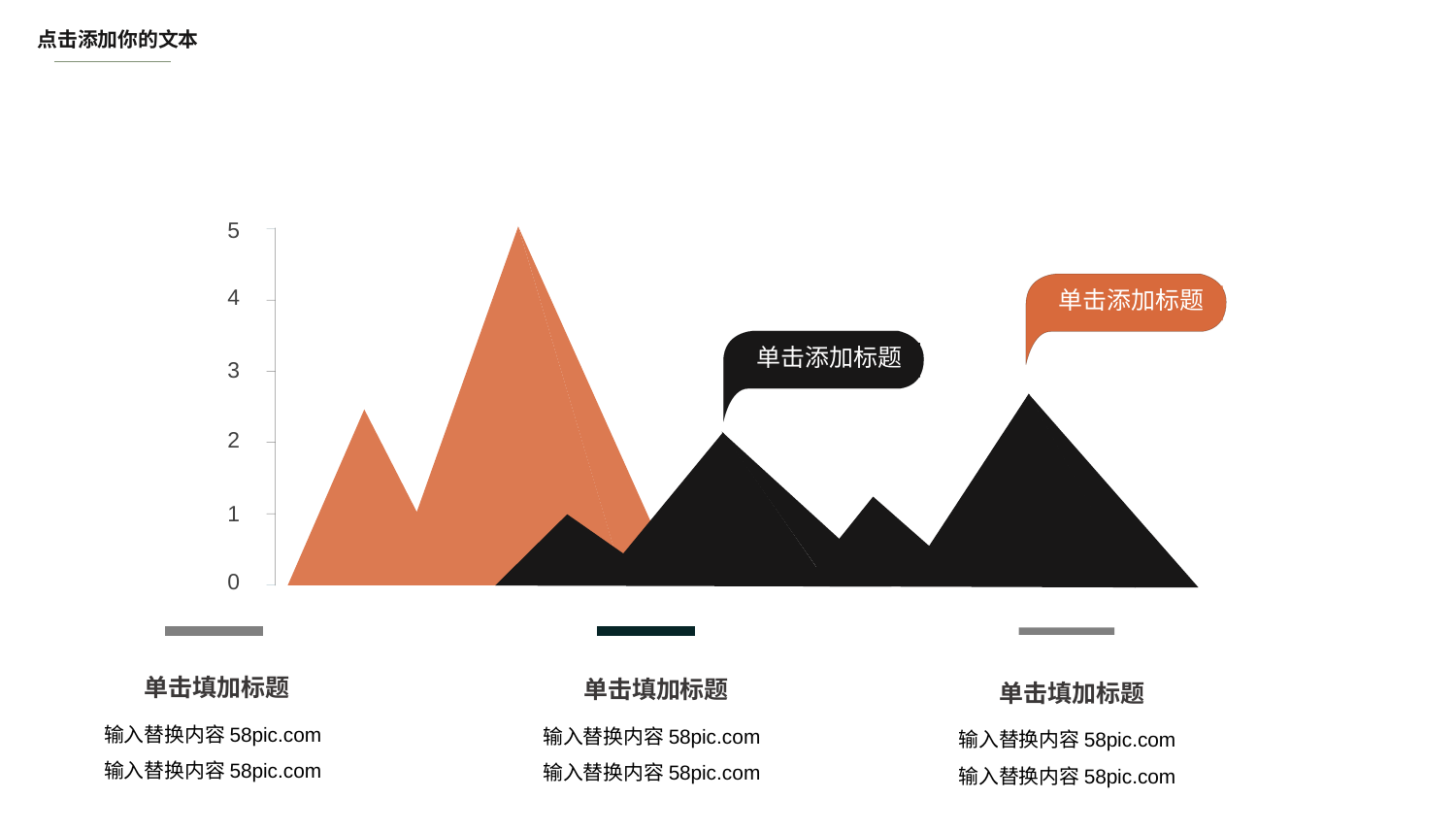

点击添加你的文本
5

4
3
2
1
0

单击添加标题

单击添加标题

单击填加标题
单击填加标题
单击填加标题
输入替换内容58pic.com
输入替换内容58pic.com
输入替换内容58pic.com
输入替换内容58pic.com
输入替换内容58pic.com
输入替换内容58pic.com